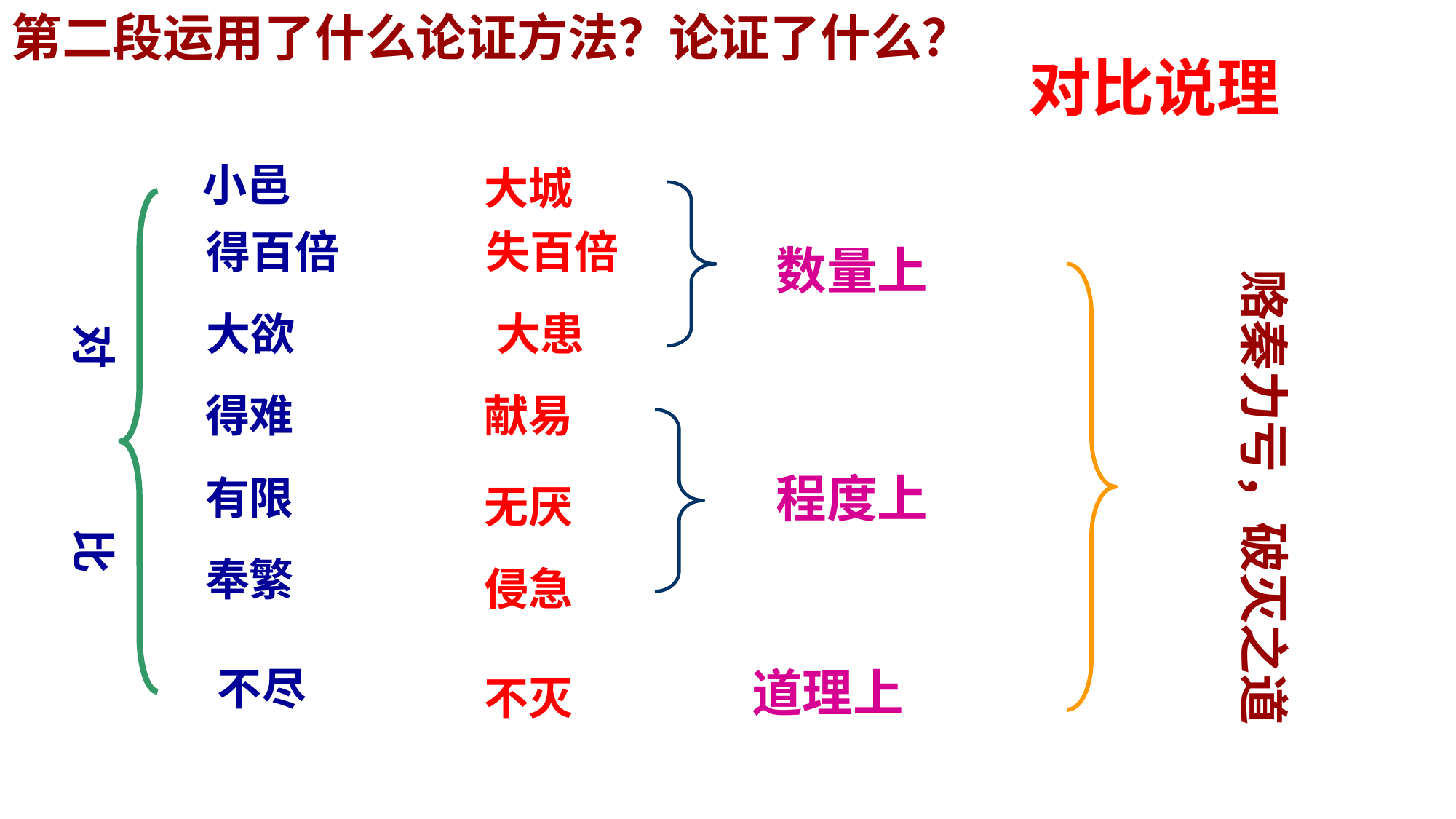

第二段运用了什么论证方法？论证了什么？
对比说理
小邑
大城

得百倍
失百倍
数量上

赂秦力亏，破灭之道
大欲
大患
对                比
得难
献易

程度上
有限
无厌
奉繁
侵急
不尽
道理上
不灭